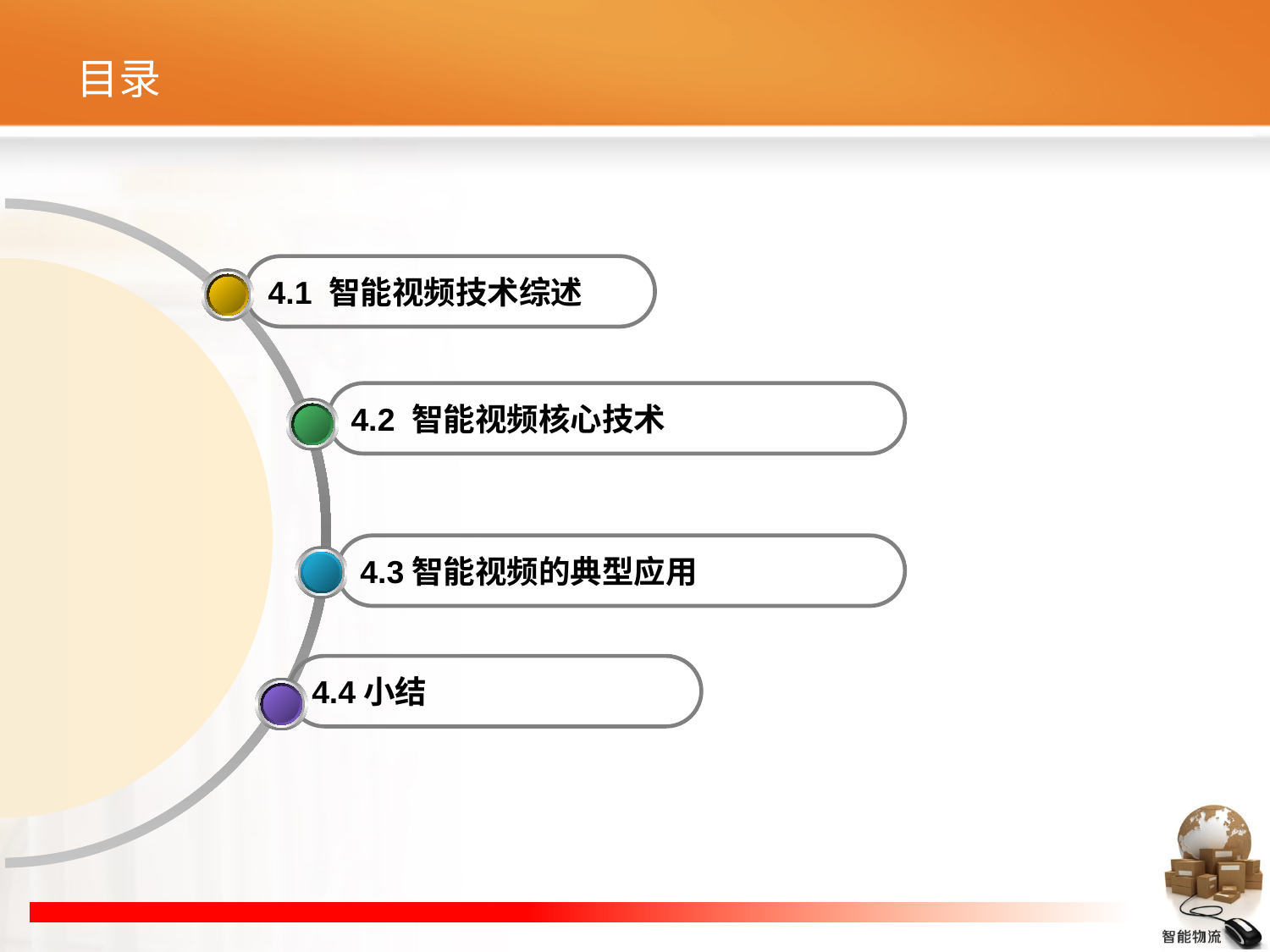

# 目录

4.1 智能视频技术综述

4.2 智能视频核心技术

4.3智能视频的典型应用

4.4小结